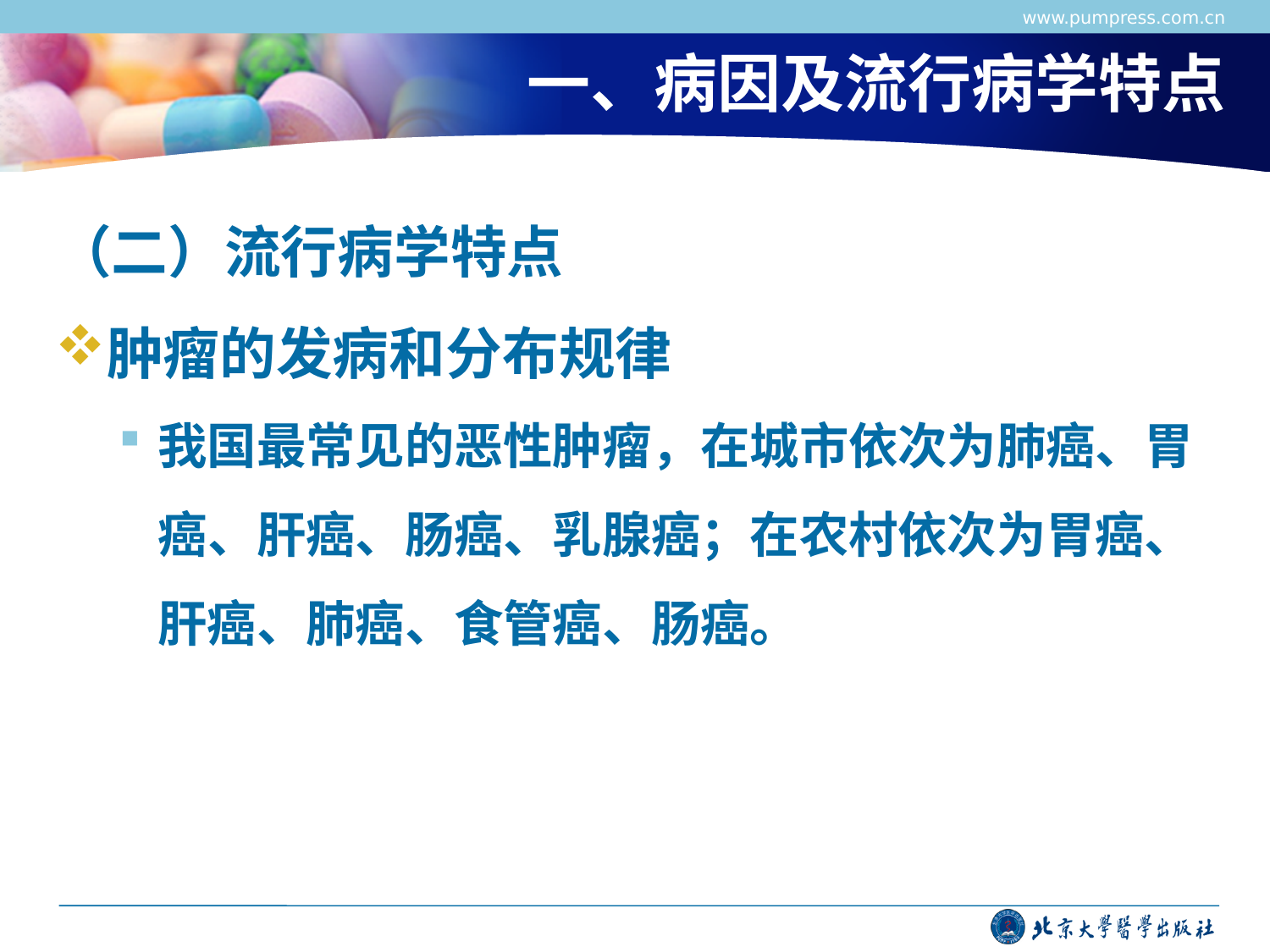

www.pumpress.com.cn
# 一、病因及流行病学特点
（二）流行病学特点
肿瘤的发病和分布规律
我国最常见的恶性肿瘤，在城市依次为肺癌、胃癌、肝癌、肠癌、乳腺癌；在农村依次为胃癌、肝癌、肺癌、食管癌、肠癌。